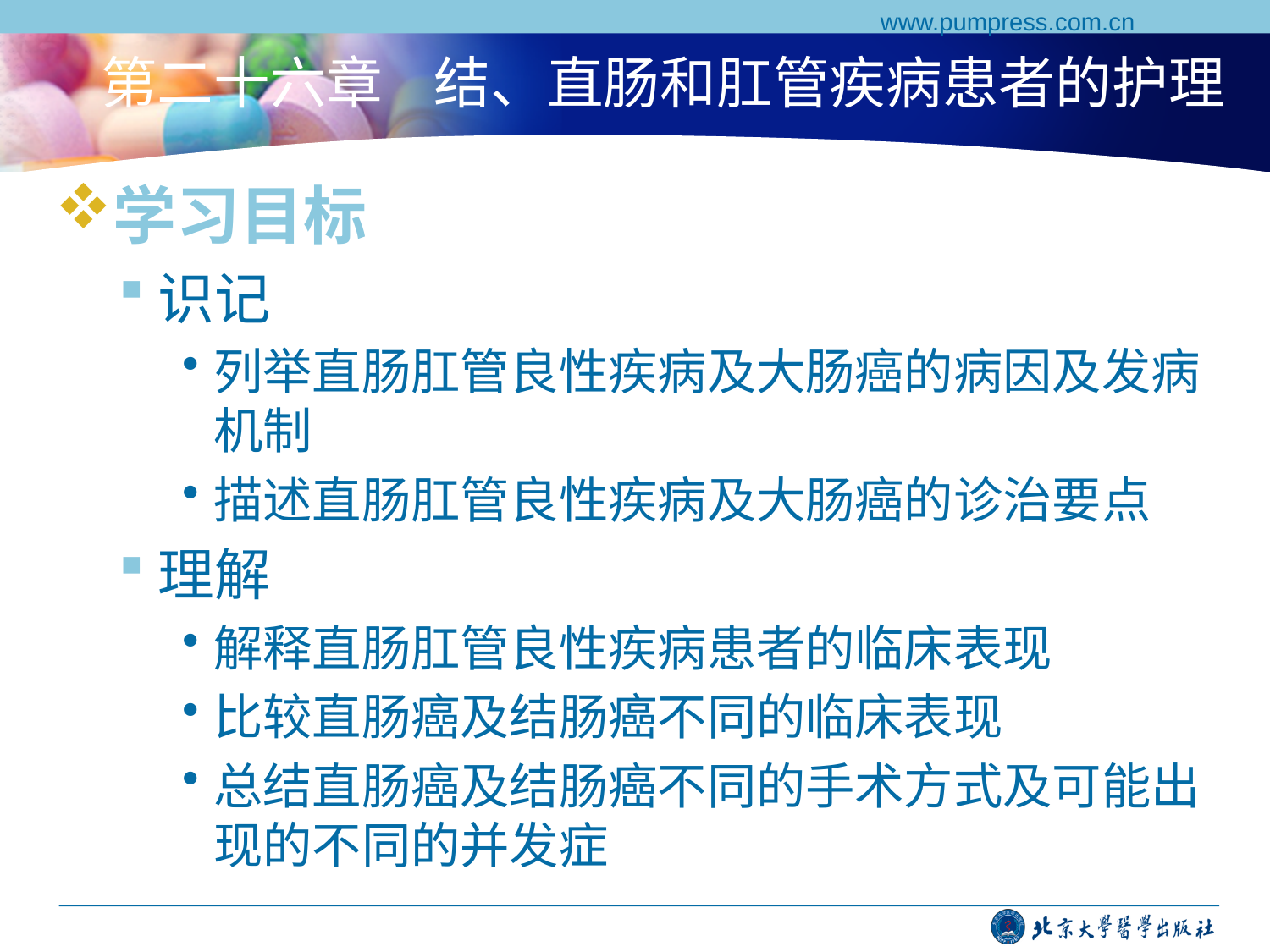

www.pumpress.com.cn
# 第二十六章    结、直肠和肛管疾病患者的护理
学习目标
识记
列举直肠肛管良性疾病及大肠癌的病因及发病机制
描述直肠肛管良性疾病及大肠癌的诊治要点
理解
解释直肠肛管良性疾病患者的临床表现
比较直肠癌及结肠癌不同的临床表现
总结直肠癌及结肠癌不同的手术方式及可能出现的不同的并发症